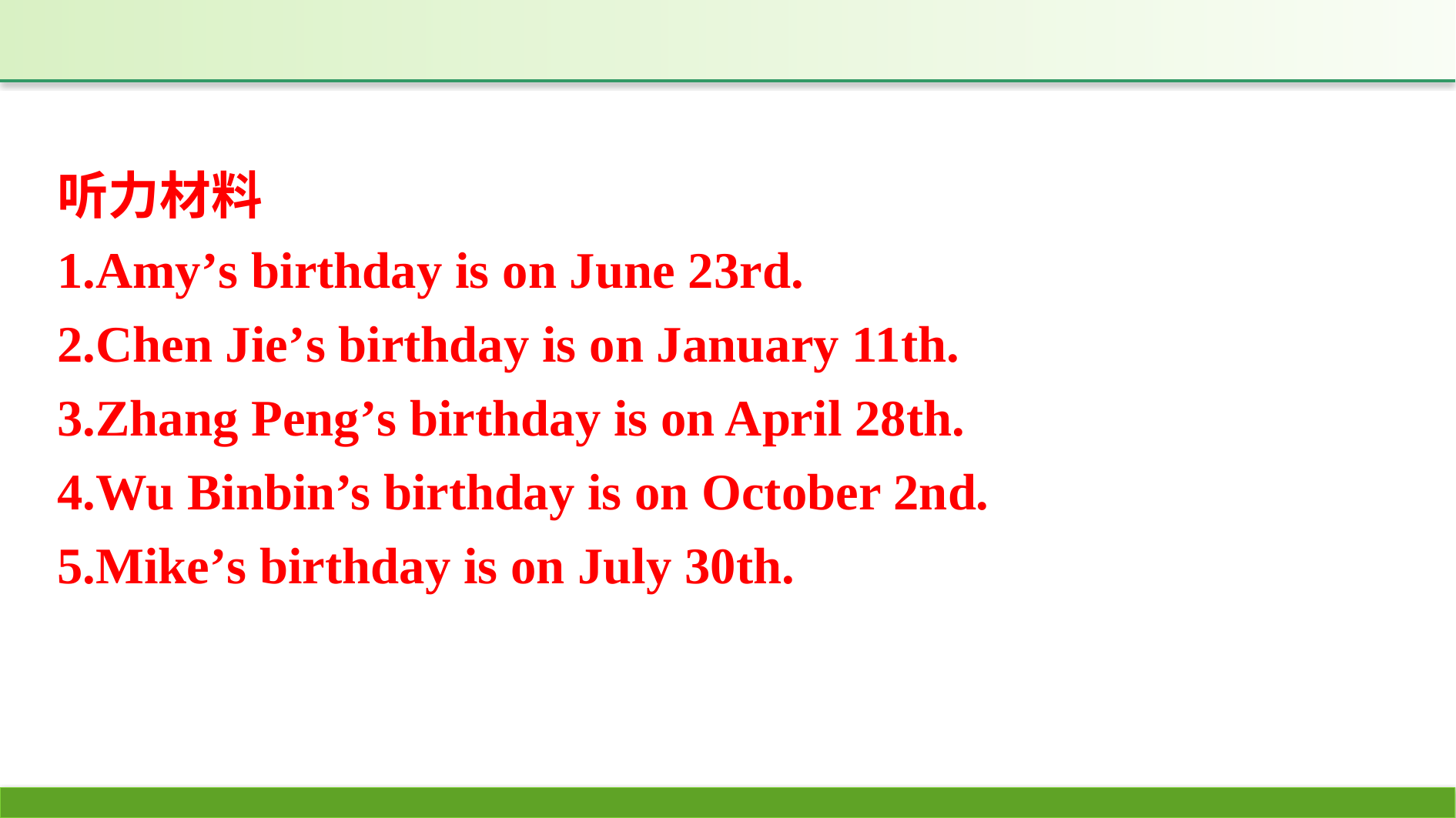

听力材料
1.Amy’s birthday is on June 23rd.
2.Chen Jie’s birthday is on January 11th.
3.Zhang Peng’s birthday is on April 28th.
4.Wu Binbin’s birthday is on October 2nd.
5.Mike’s birthday is on July 30th.